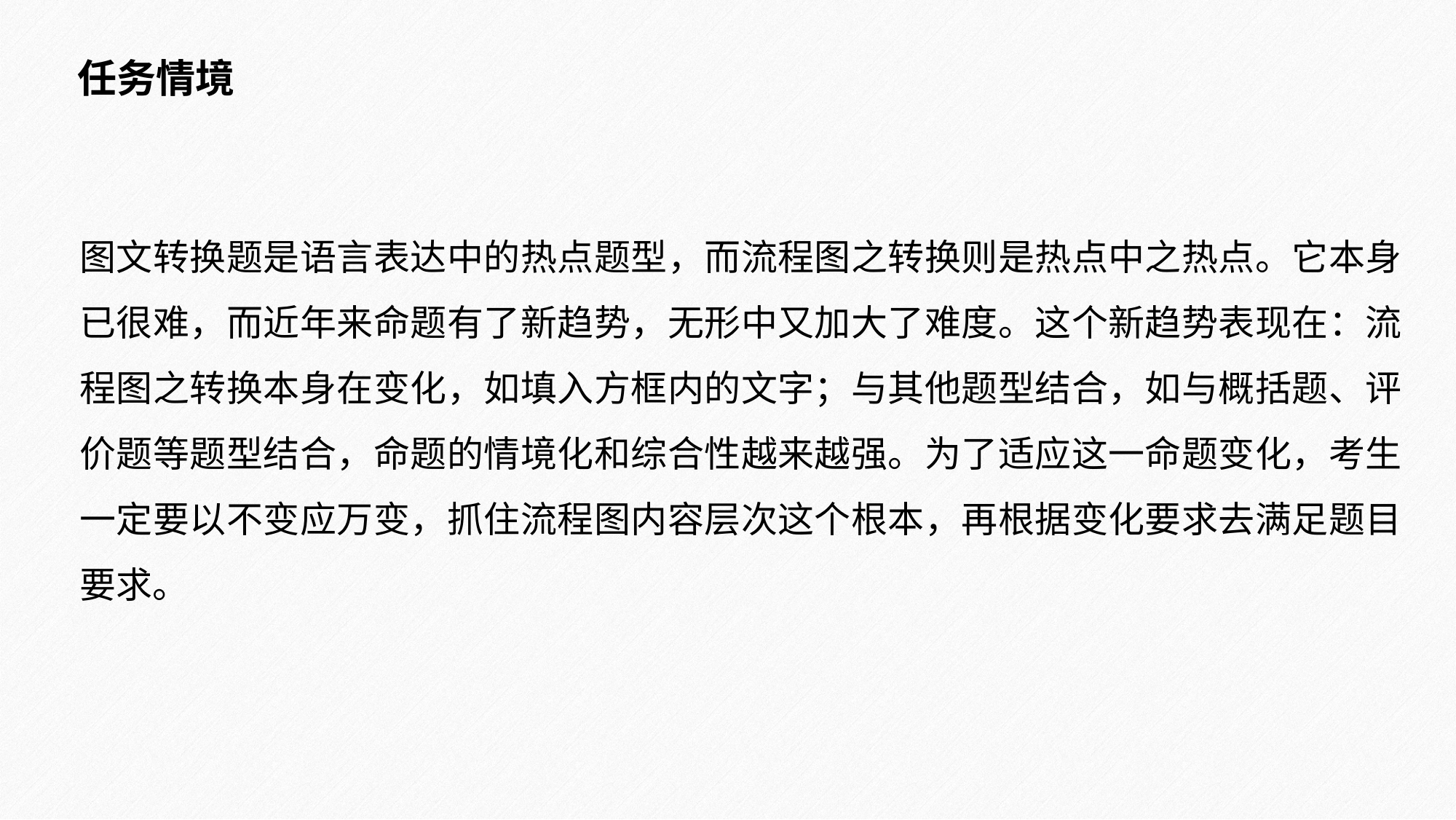

任务情境
图文转换题是语言表达中的热点题型，而流程图之转换则是热点中之热点。它本身已很难，而近年来命题有了新趋势，无形中又加大了难度。这个新趋势表现在：流程图之转换本身在变化，如填入方框内的文字；与其他题型结合，如与概括题、评价题等题型结合，命题的情境化和综合性越来越强。为了适应这一命题变化，考生一定要以不变应万变，抓住流程图内容层次这个根本，再根据变化要求去满足题目要求。